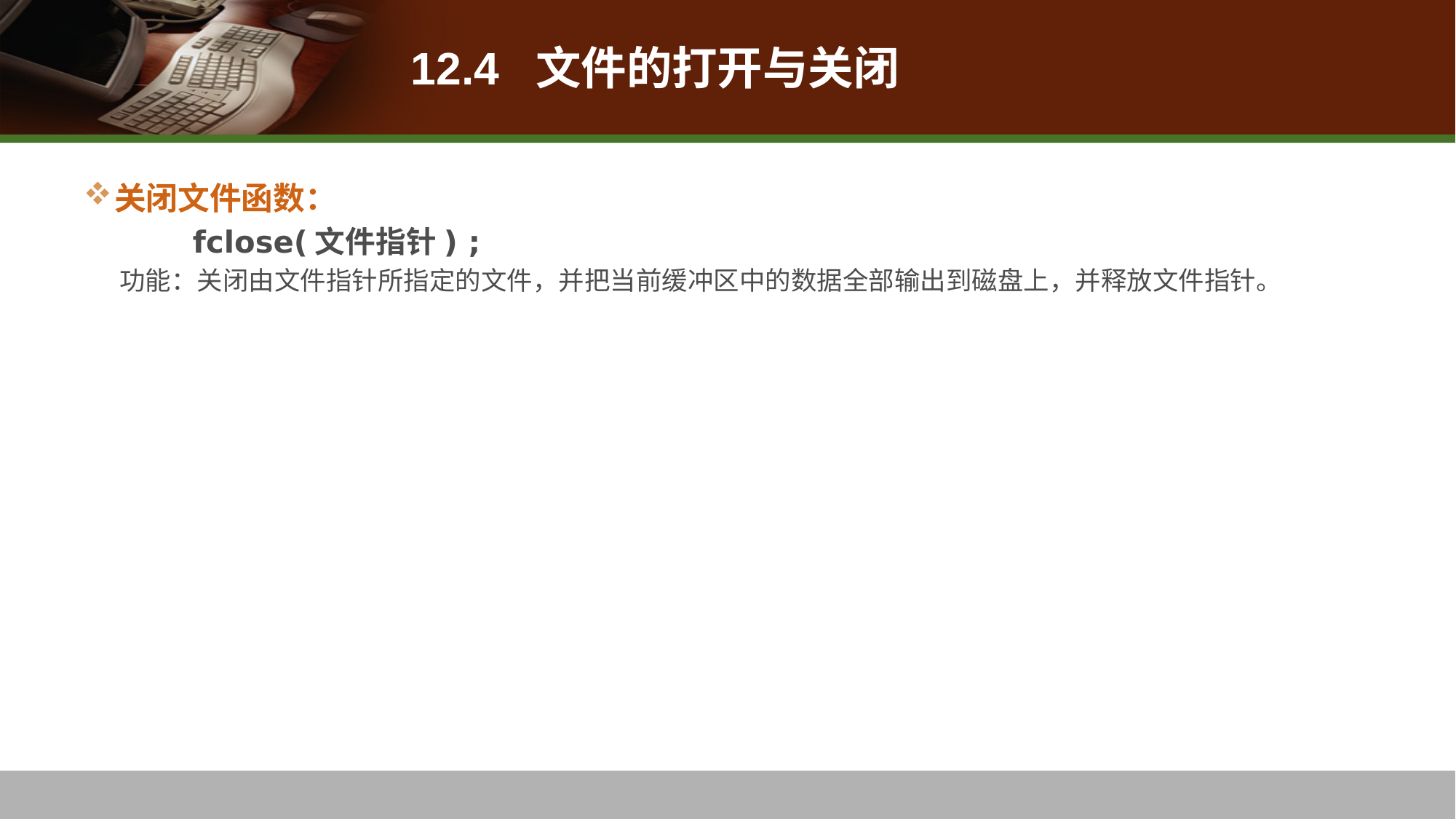

# 12.4  文件的打开与关闭
关闭文件函数：
	fclose(文件指针) ;
功能：关闭由文件指针所指定的文件，并把当前缓冲区中的数据全部输出到磁盘上，并释放文件指针。

程序说明